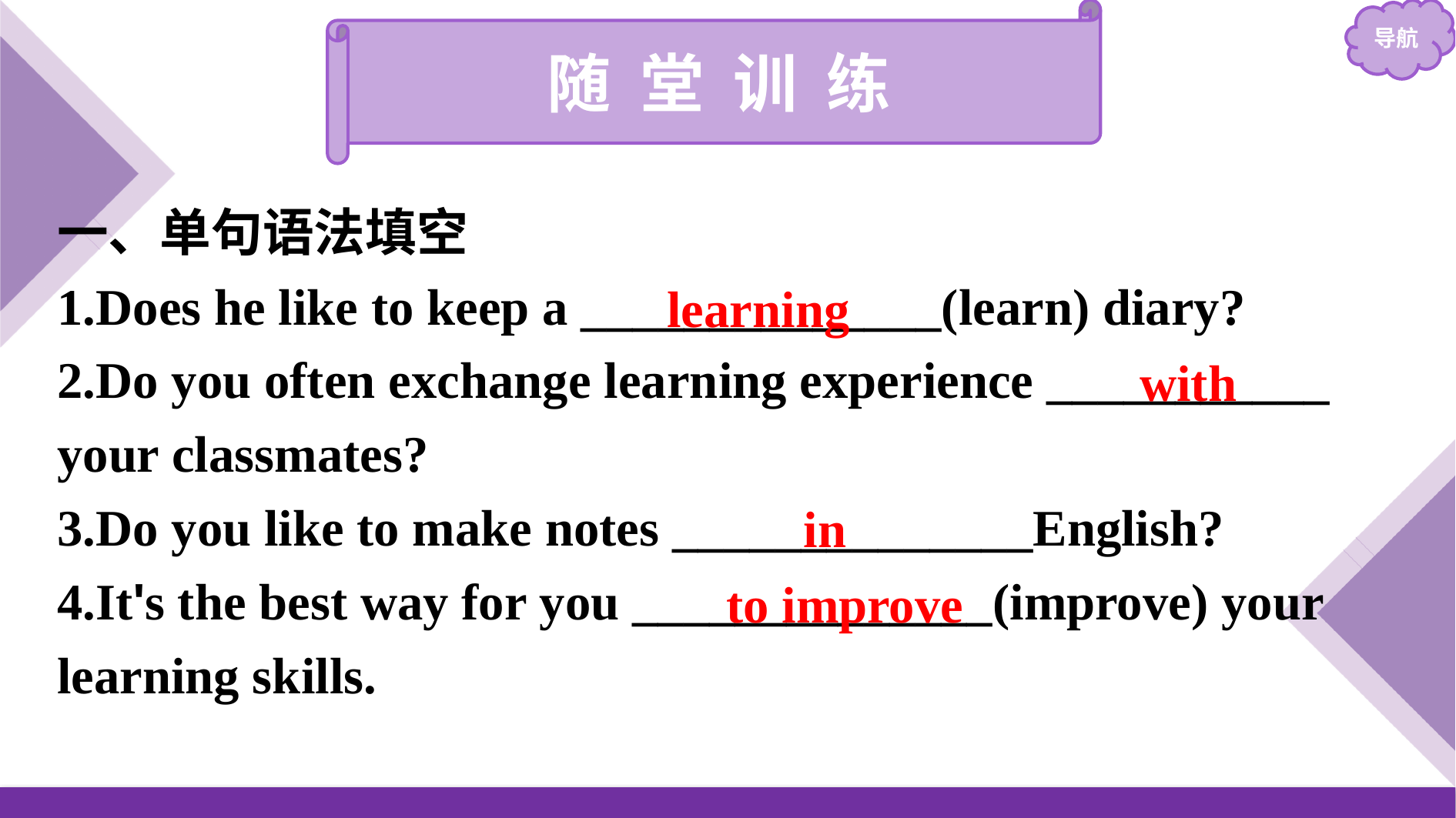

随  堂  训  练
一、单句语法填空
1.Does he like to keep a ______________(learn) diary?
2.Do you often exchange learning experience ___________ your classmates?
3.Do you like to make notes ______________English?
4.It's the best way for you ______________(improve) your learning skills.
learning
with
in
to improve